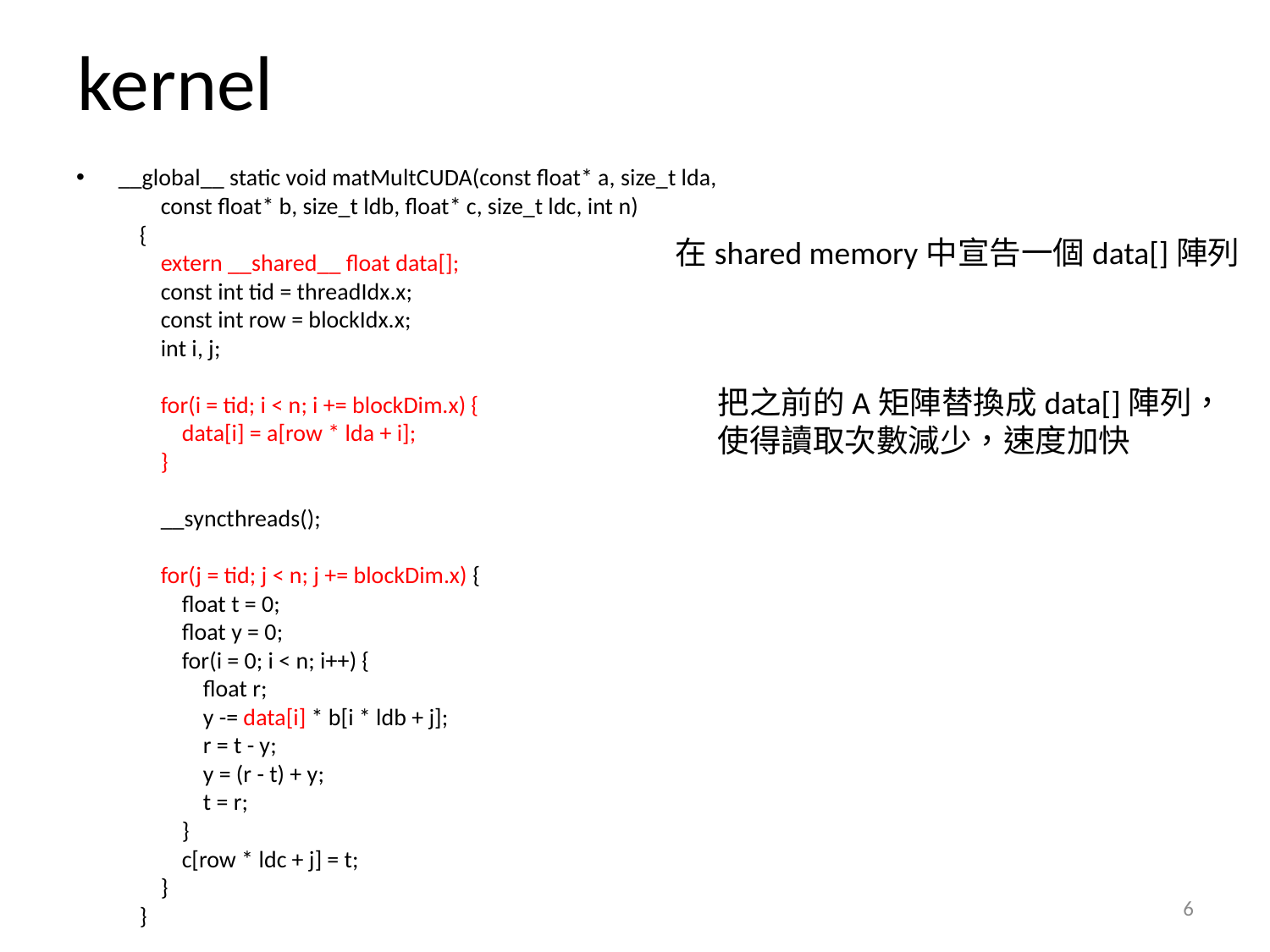

# kernel
__global__ static void matMultCUDA(const float* a, size_t lda,
        const float* b, size_t ldb, float* c, size_t ldc, int n)
    {
        extern __shared__ float data[];
        const int tid = threadIdx.x;
        const int row = blockIdx.x;
        int i, j;
        for(i = tid; i < n; i += blockDim.x) {
            data[i] = a[row * lda + i];
        }
        __syncthreads();
        for(j = tid; j < n; j += blockDim.x) {
            float t = 0;
            float y = 0;
            for(i = 0; i < n; i++) {
                float r;
                y -= data[i] * b[i * ldb + j];
                r = t - y;
                y = (r - t) + y;
                t = r;
            }
            c[row * ldc + j] = t;
        }
    }
在shared memory中宣告一個data[]陣列
把之前的A矩陣替換成data[]陣列，使得讀取次數減少，速度加快
6